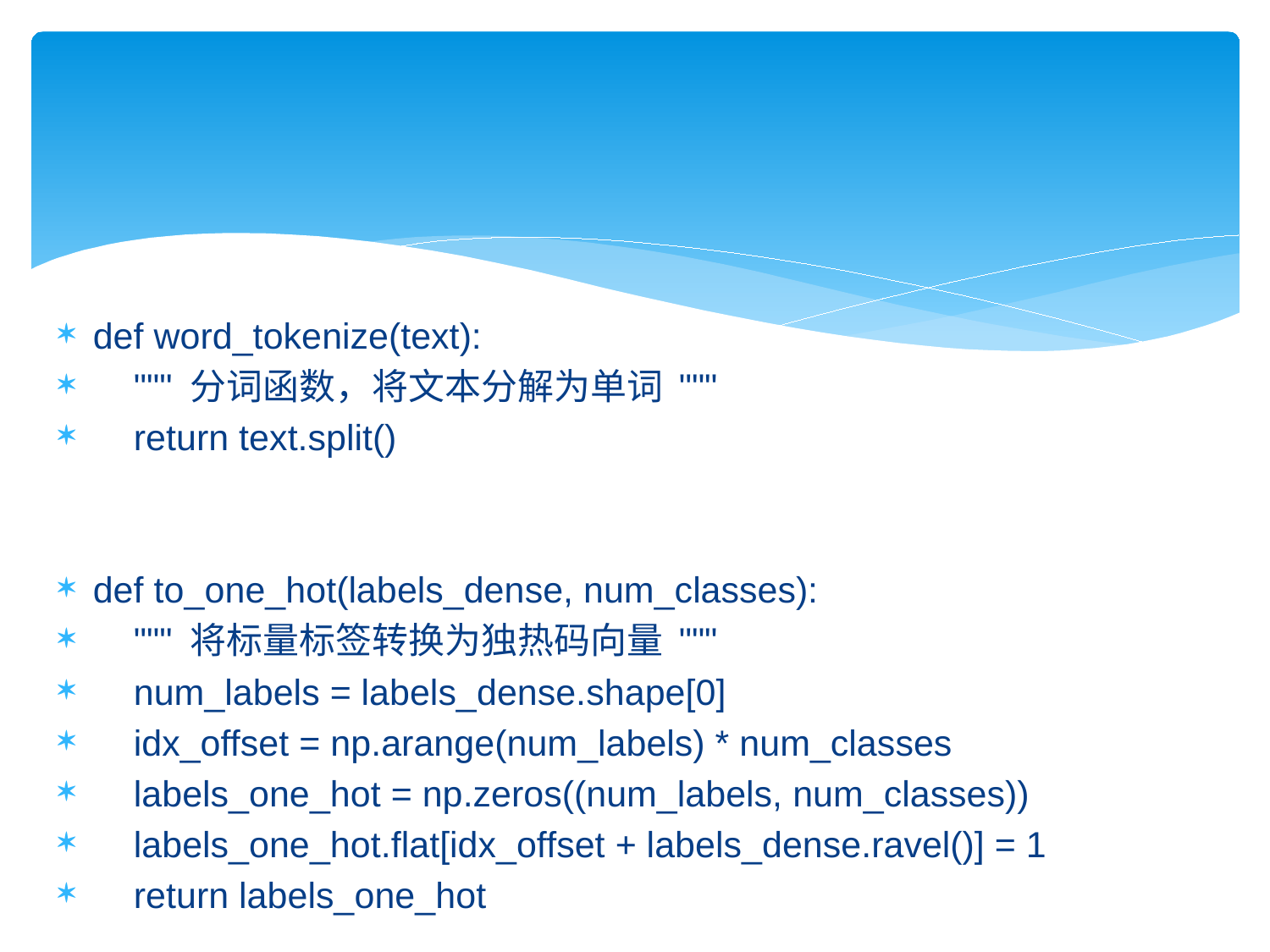

def word_tokenize(text):
    """ 分词函数，将文本分解为单词 """
    return text.split()

def to_one_hot(labels_dense, num_classes):
    """ 将标量标签转换为独热码向量 """
    num_labels = labels_dense.shape[0]
    idx_offset = np.arange(num_labels) * num_classes
    labels_one_hot = np.zeros((num_labels, num_classes))
    labels_one_hot.flat[idx_offset + labels_dense.ravel()] = 1
    return labels_one_hot